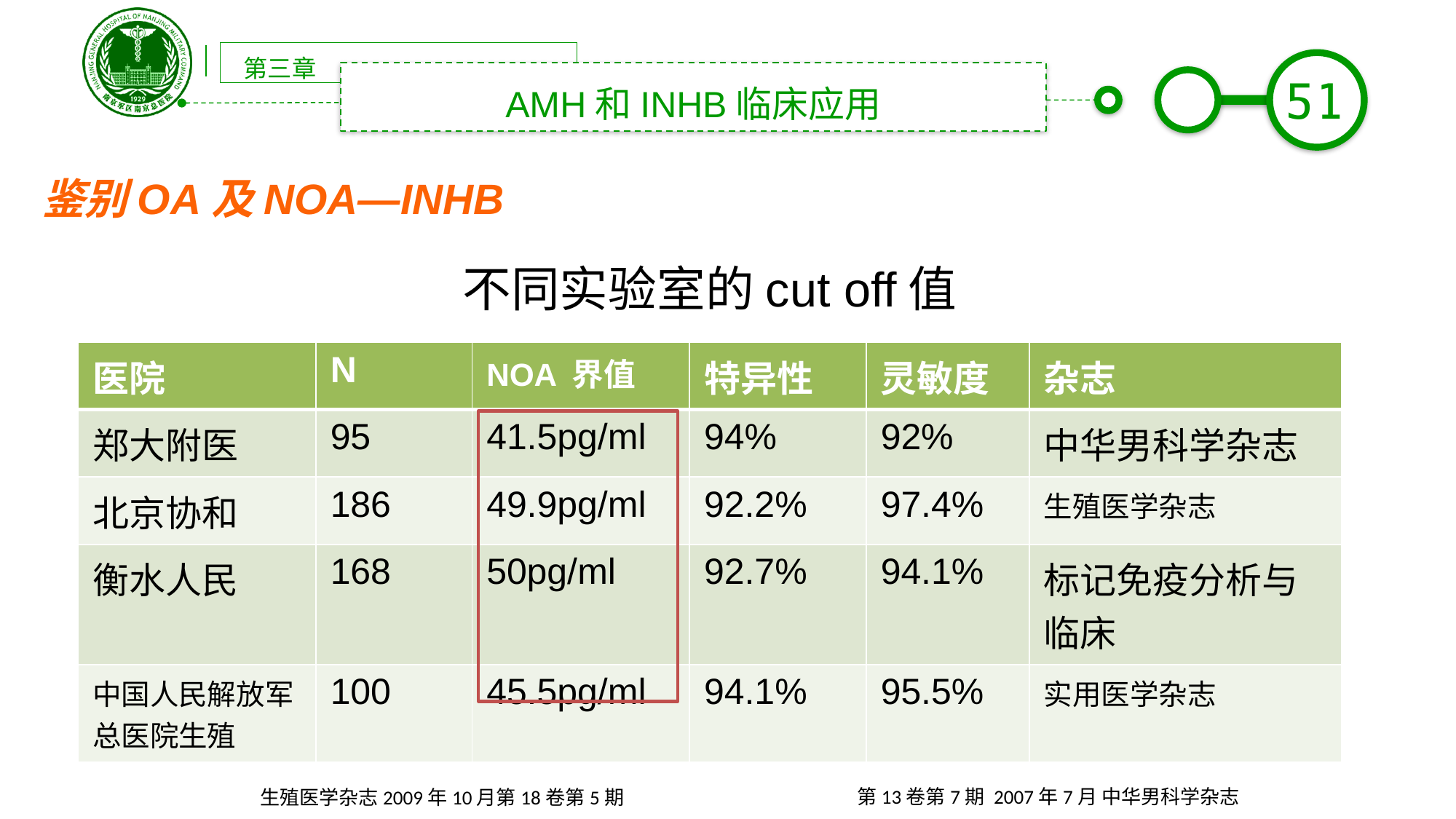

第三章
AMH和INHB临床应用
鉴别OA及NOA—INHB
不同实验室的cut off值
| 医院 | N | NOA 界值 | 特异性 | 灵敏度 | 杂志 |
| --- | --- | --- | --- | --- | --- |
| 郑大附医 | 95 | 41.5pg/ml | 94% | 92% | 中华男科学杂志 |
| 北京协和 | 186 | 49.9pg/ml | 92.2% | 97.4% | 生殖医学杂志 |
| 衡水人民 | 168 | 50pg/ml | 92.7% | 94.1% | 标记免疫分析与临床 |
| 中国人民解放军总医院生殖 | 100 | 45.5pg/ml | 94.1% | 95.5% | 实用医学杂志 |

第13卷第7期 2007年7月 中华男科学杂志
生殖医学杂志2009年10月第18卷第5期